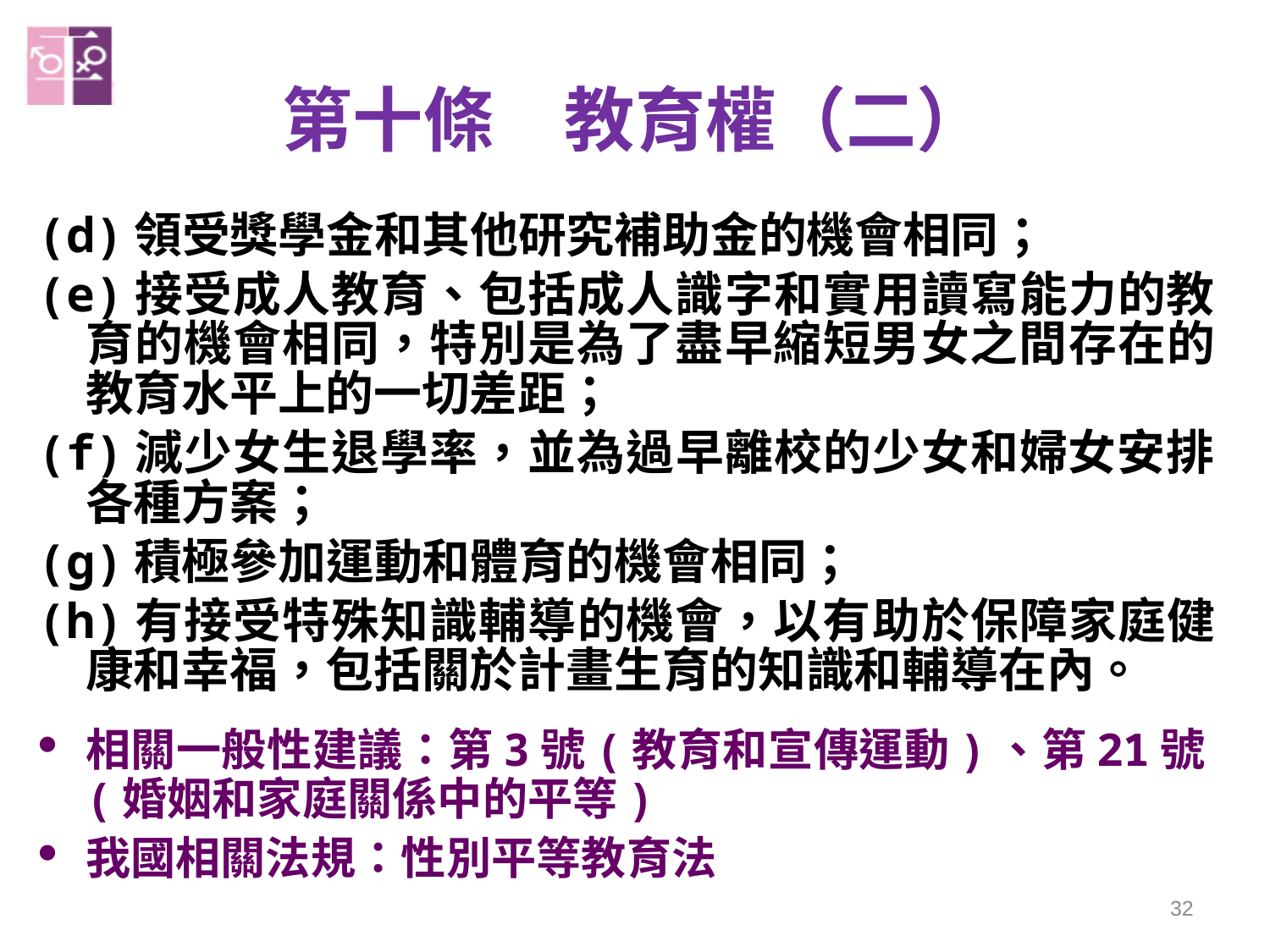

# 第十條　教育權（二）
(d)領受獎學金和其他研究補助金的機會相同；
(e)接受成人教育、包括成人識字和實用讀寫能力的教育的機會相同，特別是為了盡早縮短男女之間存在的教育水平上的一切差距；
(f)減少女生退學率，並為過早離校的少女和婦女安排各種方案；
(g)積極參加運動和體育的機會相同；
(h)有接受特殊知識輔導的機會，以有助於保障家庭健康和幸福，包括關於計畫生育的知識和輔導在內。
相關一般性建議：第3號(教育和宣傳運動)、第21號(婚姻和家庭關係中的平等)
我國相關法規：性別平等教育法

32